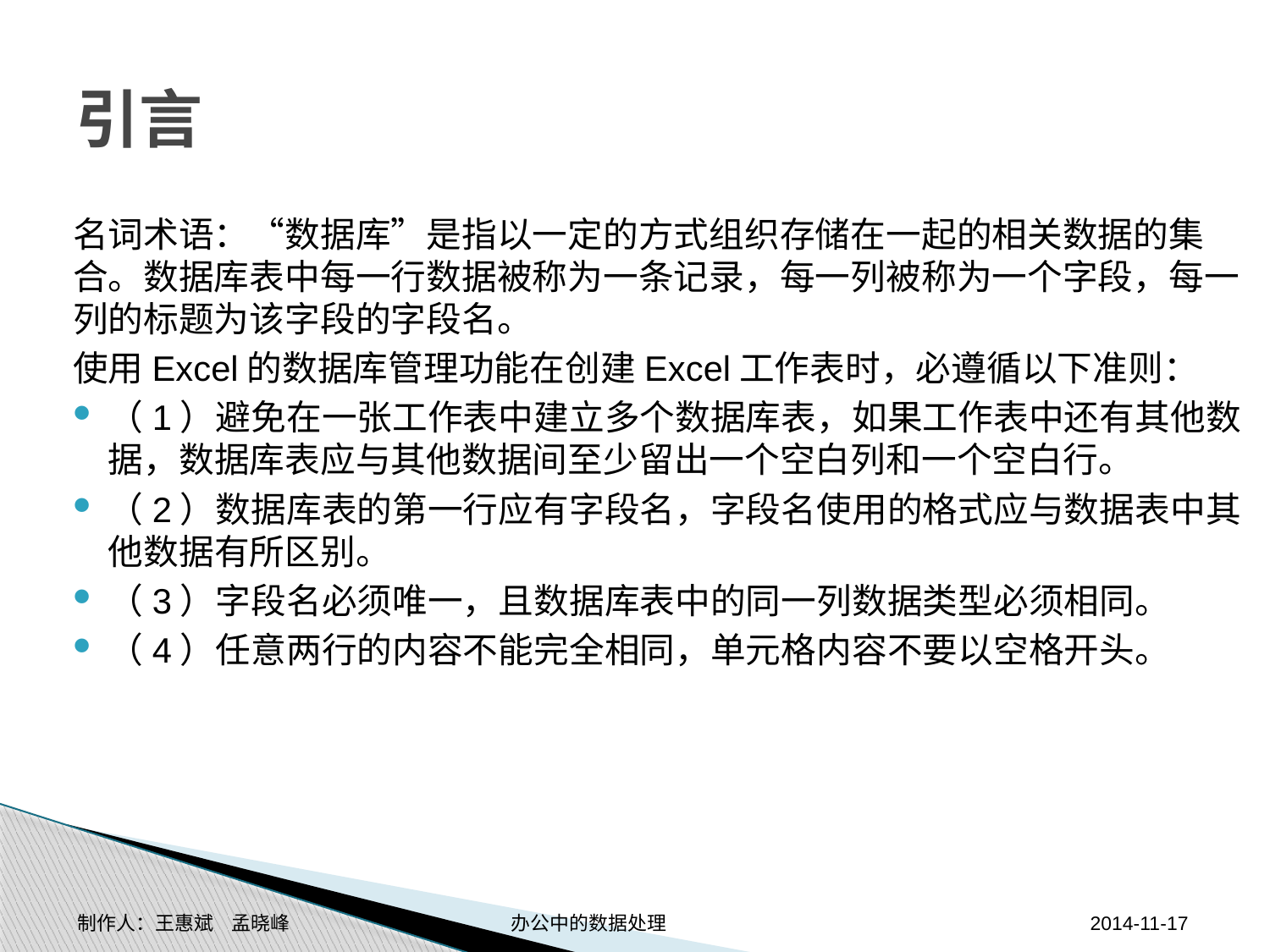

# 引言
名词术语：“数据库”是指以一定的方式组织存储在一起的相关数据的集合。数据库表中每一行数据被称为一条记录，每一列被称为一个字段，每一列的标题为该字段的字段名。
使用Excel的数据库管理功能在创建Excel工作表时，必遵循以下准则：
（1）避免在一张工作表中建立多个数据库表，如果工作表中还有其他数据，数据库表应与其他数据间至少留出一个空白列和一个空白行。
（2）数据库表的第一行应有字段名，字段名使用的格式应与数据表中其他数据有所区别。
（3）字段名必须唯一，且数据库表中的同一列数据类型必须相同。
（4）任意两行的内容不能完全相同，单元格内容不要以空格开头。

制作人：王惠斌    孟晓峰                                                  办公中的数据处理
2014-11-17